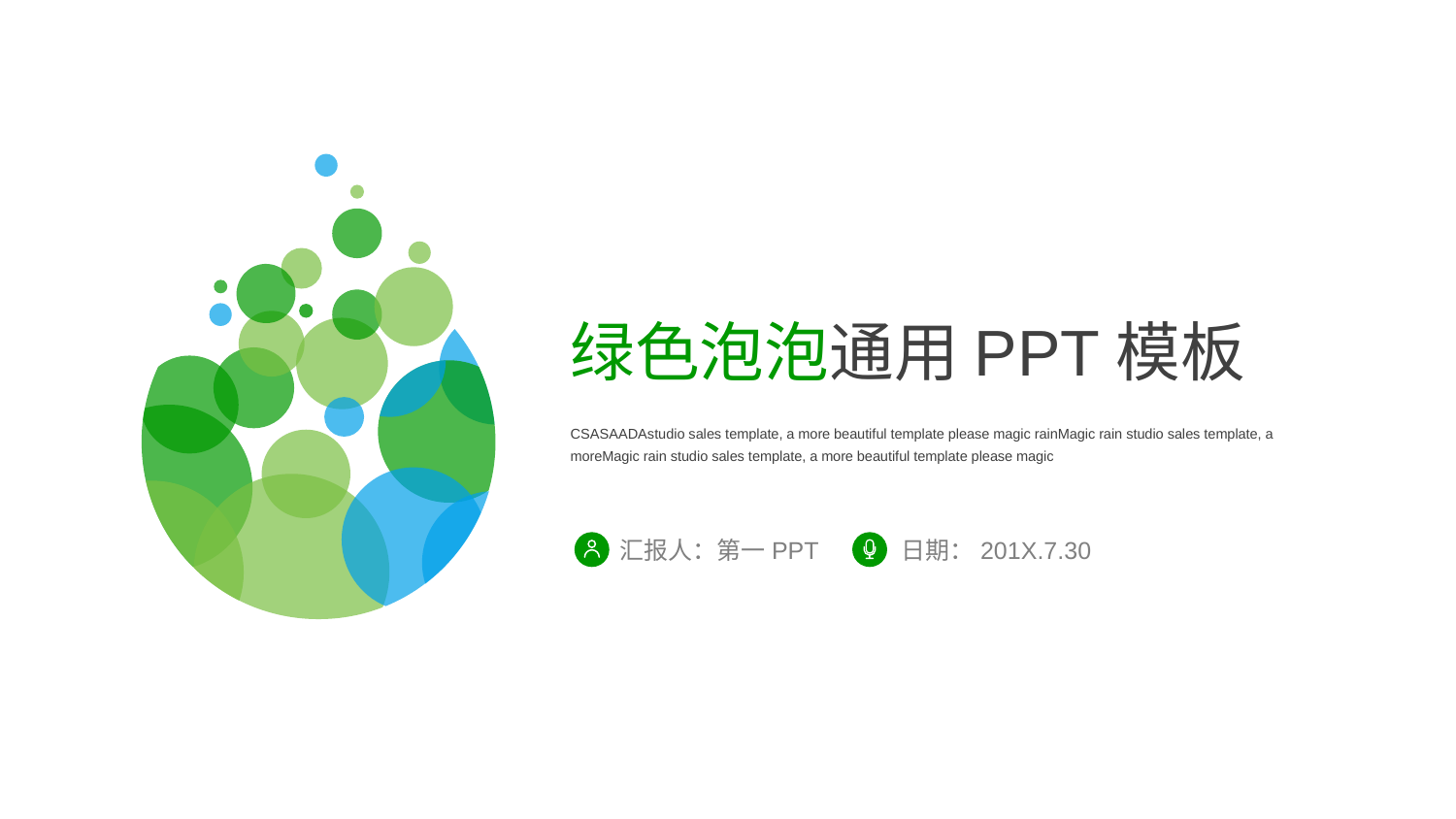

绿色泡泡通用PPT模板
CSASAADAstudio sales template, a more beautiful template please magic rainMagic rain studio sales template, a moreMagic rain studio sales template, a more beautiful template please magic
日期：201X.7.30
汇报人：第一PPT